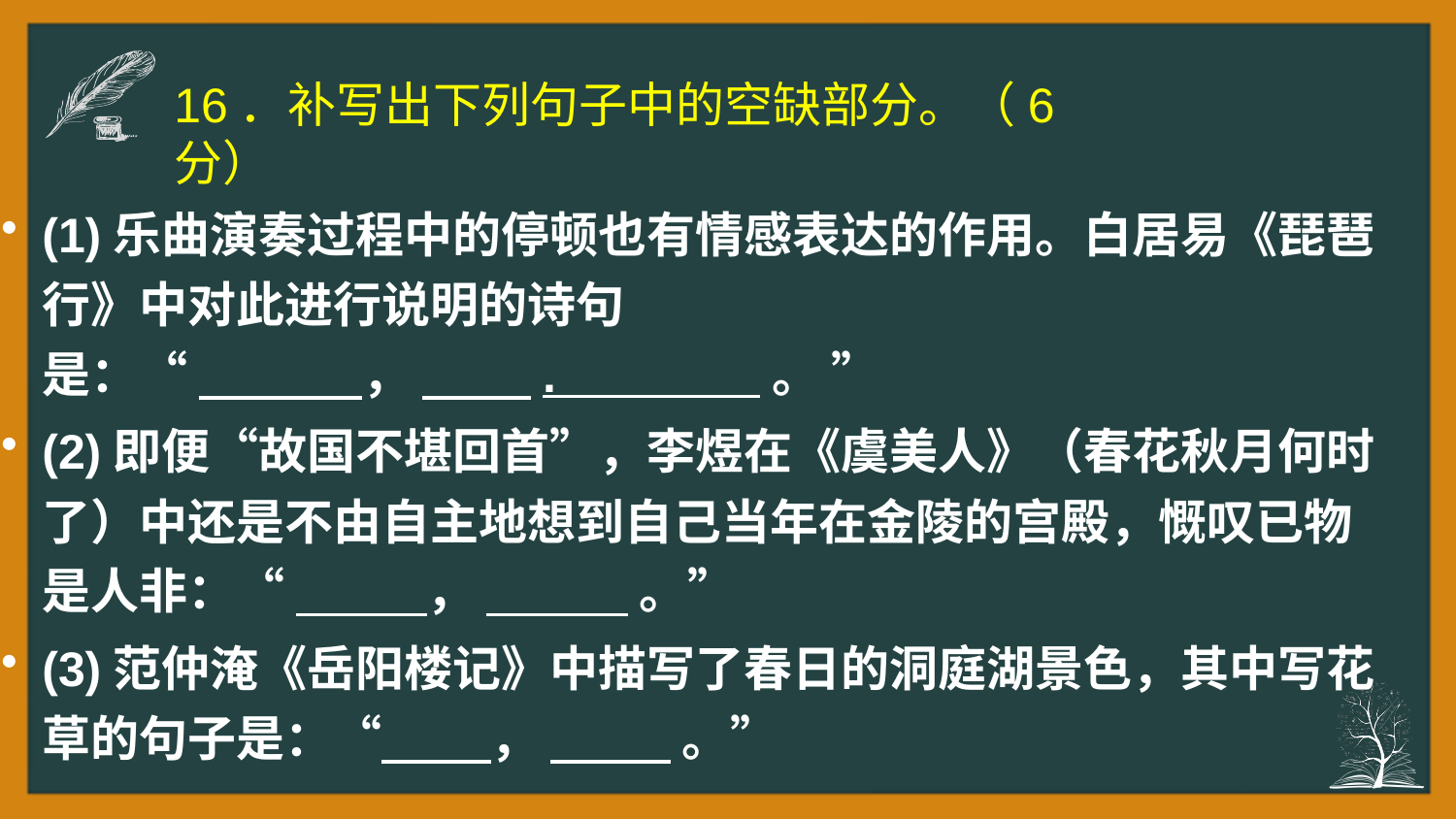

# 16．补写出下列句子中的空缺部分。（6分）
(1)乐曲演奏过程中的停顿也有情感表达的作用。白居易《琵琶行》中对此进行说明的诗句是：“                ，           .               。 ”
(2)即便“故国不堪回首”，李煜在《虞美人》（春花秋月何时了）中还是不由自主地想到自己当年在金陵的宫殿，慨叹已物是人非：“             ，               。”
(3)范仲淹《岳阳楼记》中描写了春日的洞庭湖景色，其中写花草的句子是：“          ，             。”